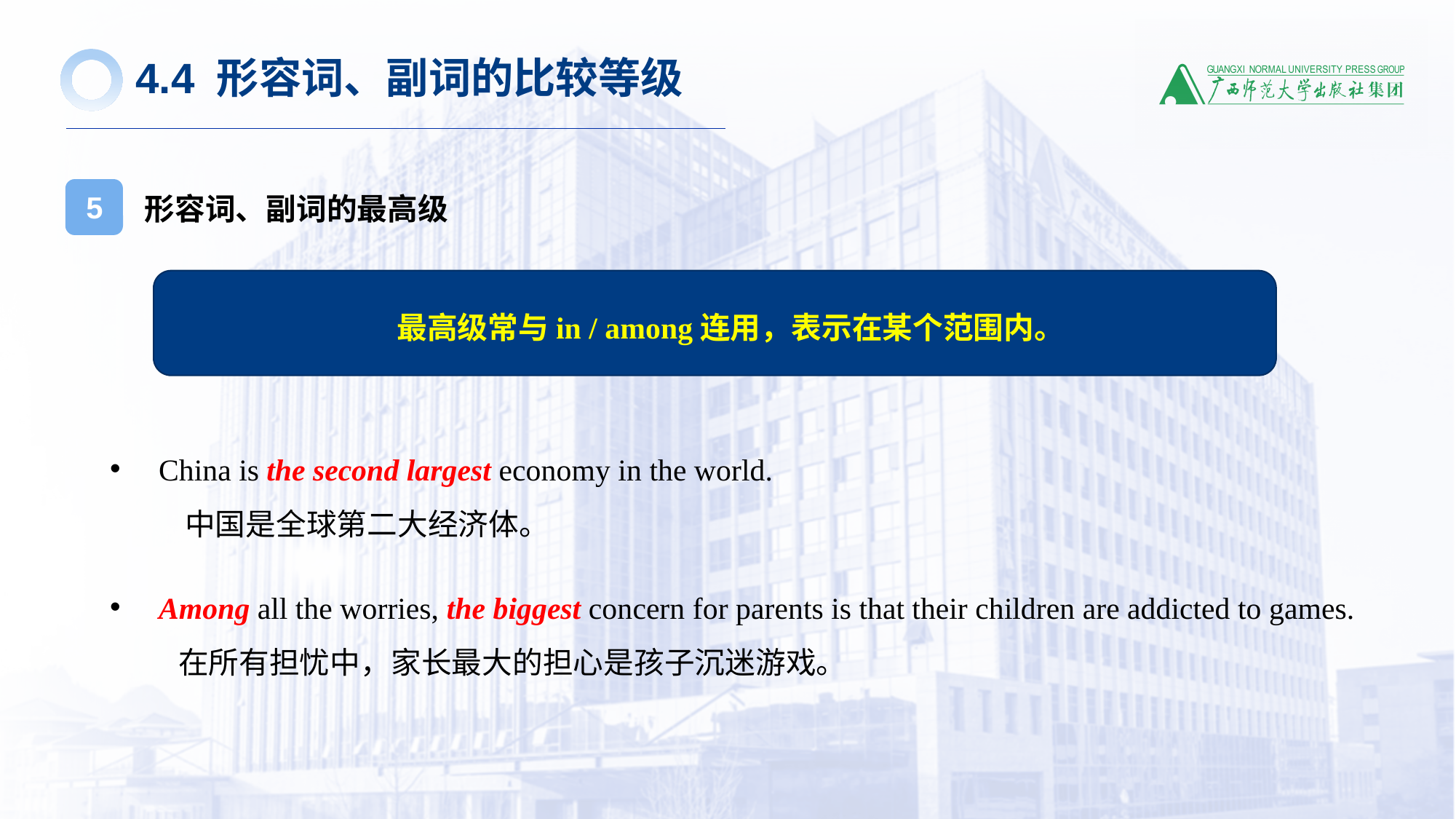

4.4 形容词、副词的比较等级

形容词、副词的最高级

5

最高级常与in / among连用，表示在某个范围内。
 China is the second largest economy in the world.
      中国是全球第二大经济体。

 Among all the worries, the biggest concern for parents is that their children are addicted to games.
     在所有担忧中，家长最大的担心是孩子沉迷游戏。